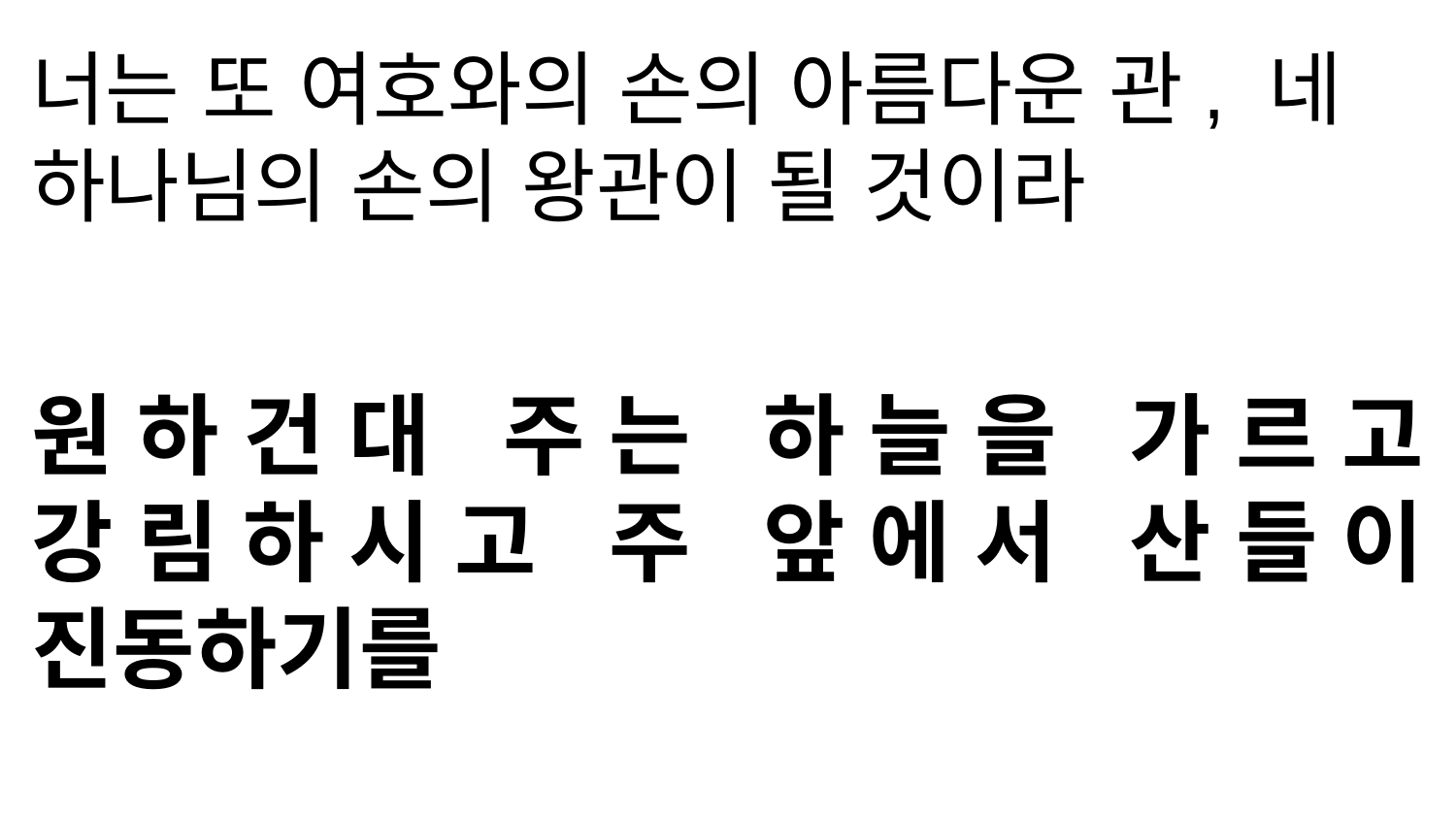

너는 또 여호와의 손의 아름다운 관, 네 하나님의 손의 왕관이 될 것이라
원하건대 주는 하늘을 가르고 강림하시고 주 앞에서 산들이 진동하기를